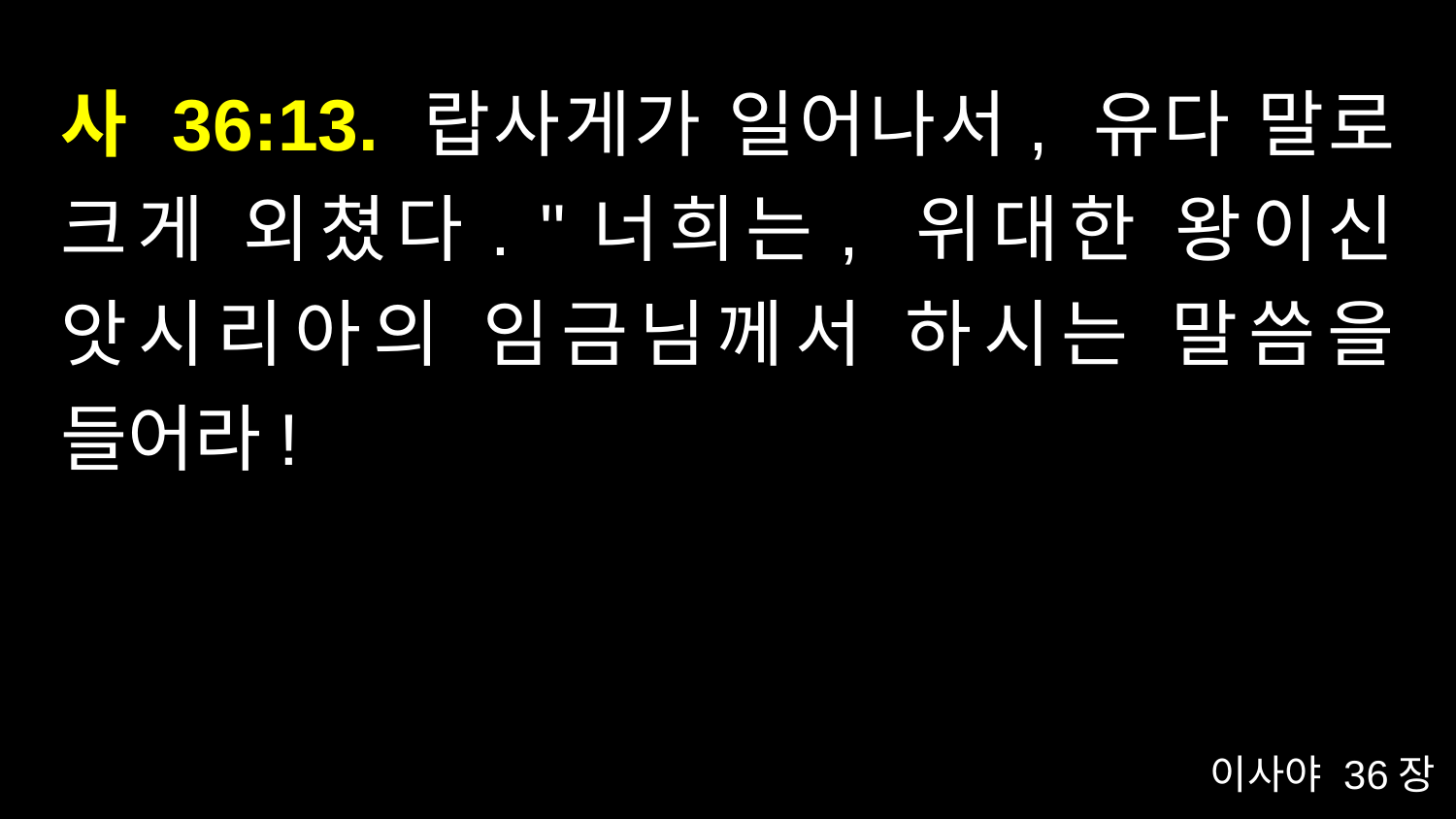

# 사 36:13. 랍사게가 일어나서, 유다 말로 크게 외쳤다. "너희는, 위대한 왕이신 앗시리아의 임금님께서 하시는 말씀을 들어라!
이사야 36장